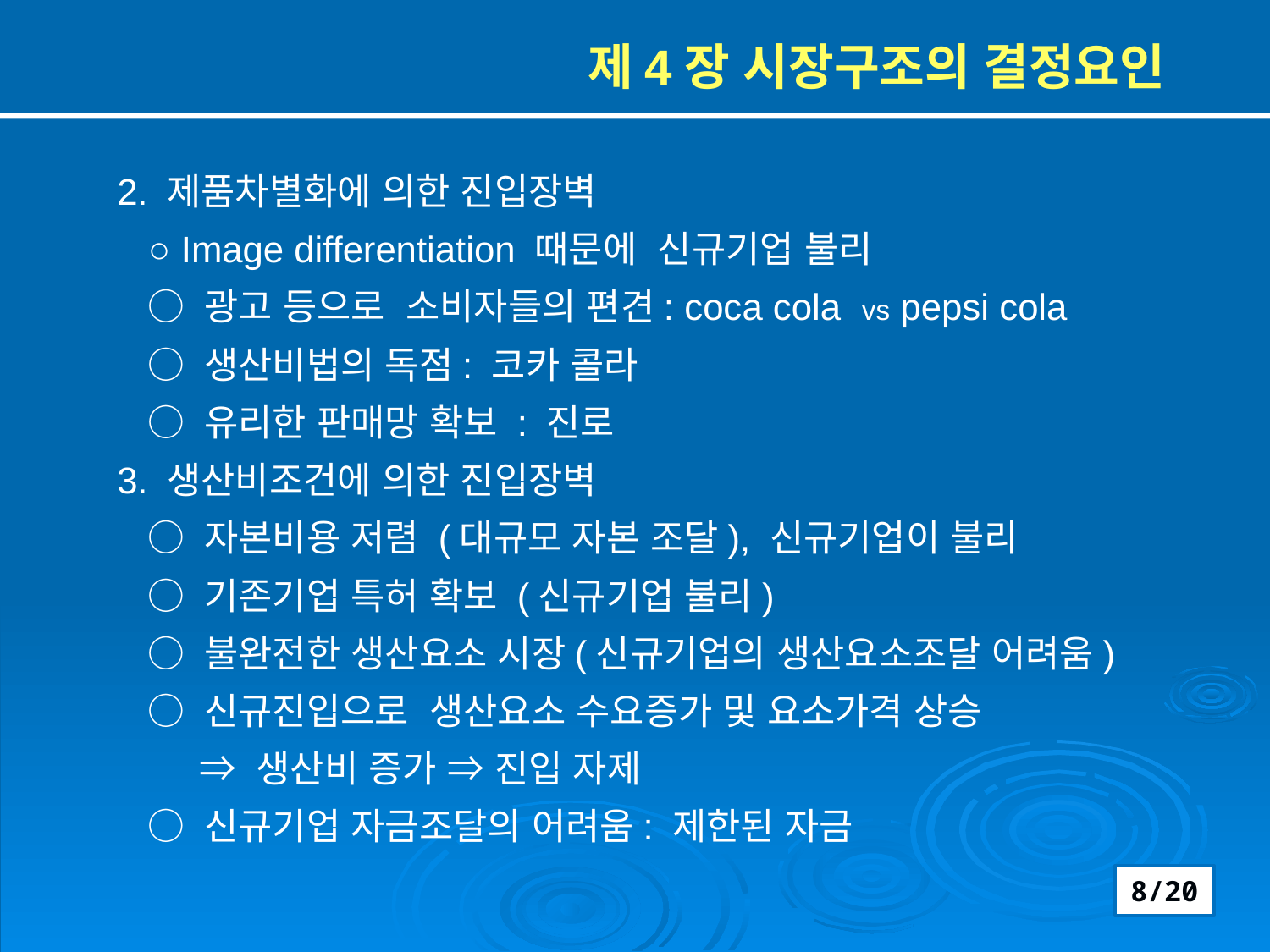

제4장 시장구조의 결정요인

2. 제품차별화에 의한 진입장벽
   ○ Image differentiation 때문에  신규기업 불리
   ○ 광고 등으로  소비자들의 편견: coca cola  vs pepsi cola
   ○ 생산비법의 독점: 코카 콜라
   ○ 유리한 판매망 확보 : 진로
3. 생산비조건에 의한 진입장벽
   ○ 자본비용 저렴 (대규모 자본 조달), 신규기업이 불리
   ○ 기존기업 특허 확보 (신규기업 불리)
   ○ 불완전한 생산요소 시장(신규기업의 생산요소조달 어려움)
   ○ 신규진입으로  생산요소 수요증가 및 요소가격 상승
        ⇒ 생산비 증가 ⇒ 진입 자제
   ○ 신규기업 자금조달의 어려움: 제한된 자금
8/20